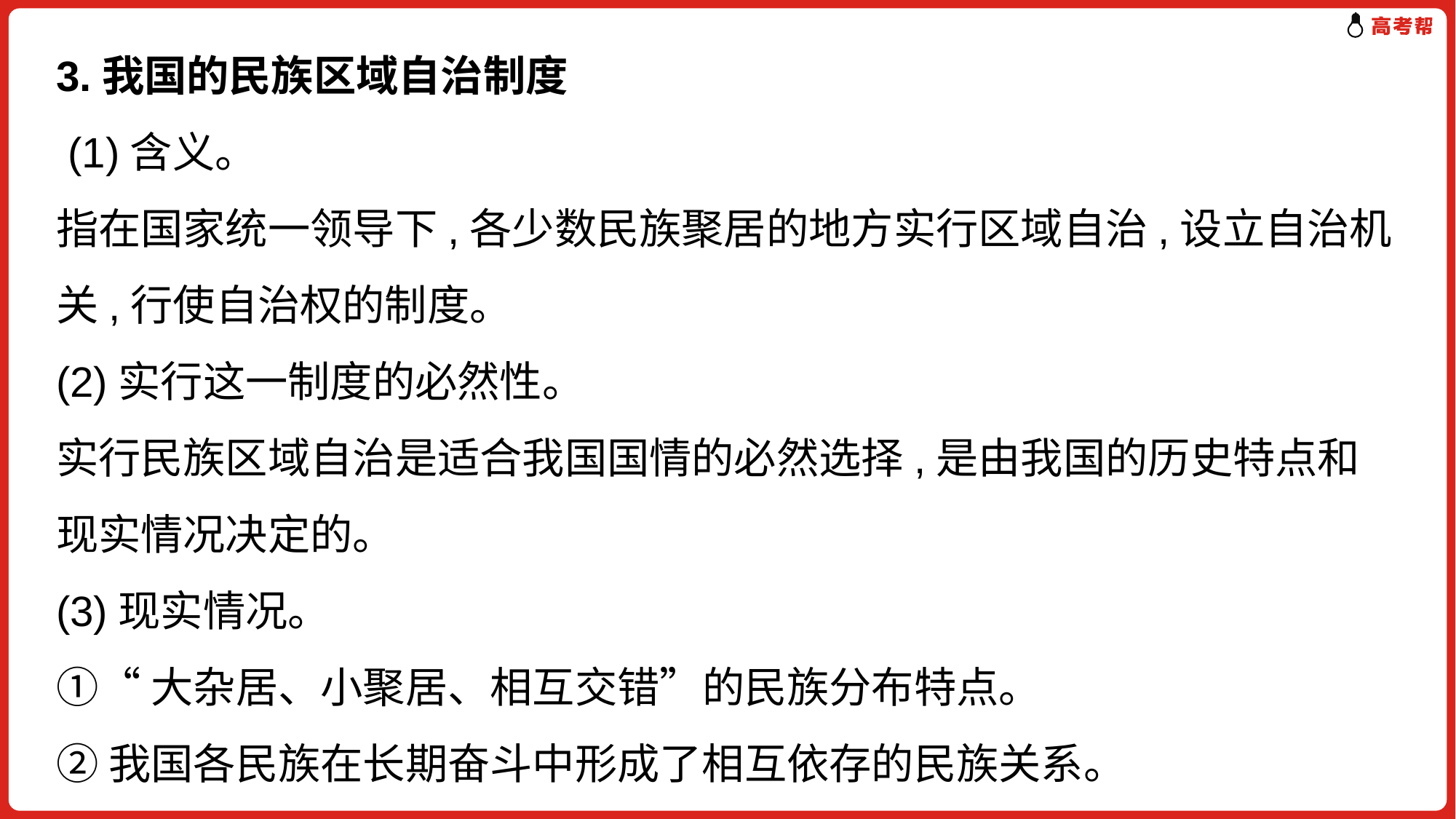

3.我国的民族区域自治制度
 (1)含义。
指在国家统一领导下,各少数民族聚居的地方实行区域自治,设立自治机关,行使自治权的制度。
(2)实行这一制度的必然性。
实行民族区域自治是适合我国国情的必然选择,是由我国的历史特点和现实情况决定的。
(3)现实情况。
①“大杂居、小聚居、相互交错”的民族分布特点。
②我国各民族在长期奋斗中形成了相互依存的民族关系。